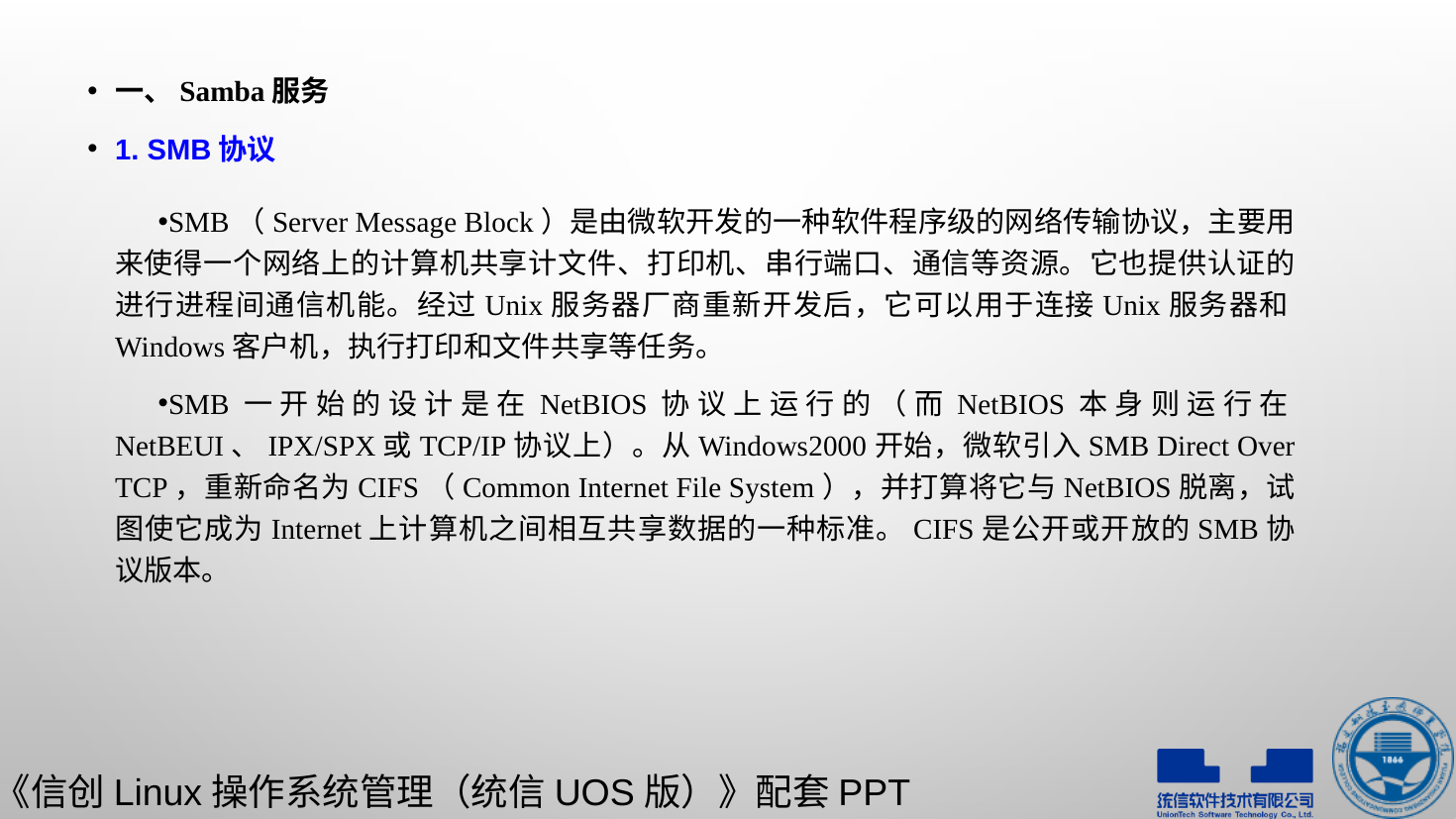

一、Samba服务
1. SMB协议
SMB（Server Message Block）是由微软开发的一种软件程序级的网络传输协议，主要用来使得一个网络上的计算机共享计文件、打印机、串行端口、通信等资源。它也提供认证的进行进程间通信机能。经过Unix服务器厂商重新开发后，它可以用于连接Unix服务器和Windows客户机，执行打印和文件共享等任务。
SMB一开始的设计是在NetBIOS协议上运行的（而NetBIOS本身则运行在NetBEUI、IPX/SPX或TCP/IP协议上）。从Windows2000开始，微软引入SMB Direct Over TCP，重新命名为CIFS（Common Internet File System），并打算将它与NetBIOS脱离，试图使它成为Internet上计算机之间相互共享数据的一种标准。CIFS是公开或开放的SMB协议版本。